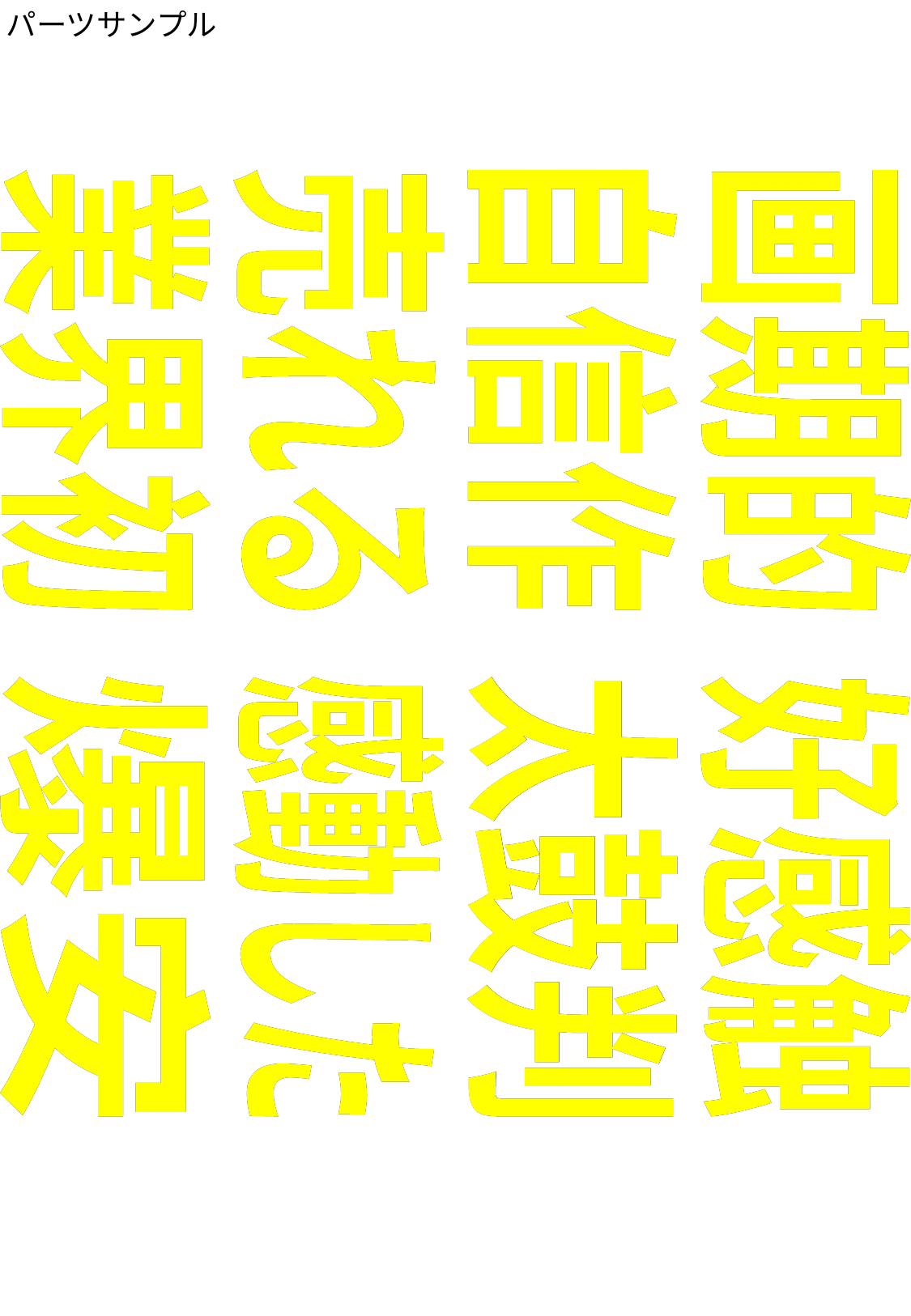

パーツサンプル
業界初
業界初
売れる
売れる
自信作
自信作
画期的
画期的
爆安
爆安
感動した
感動した
太鼓判
太鼓判
好感触
好感触